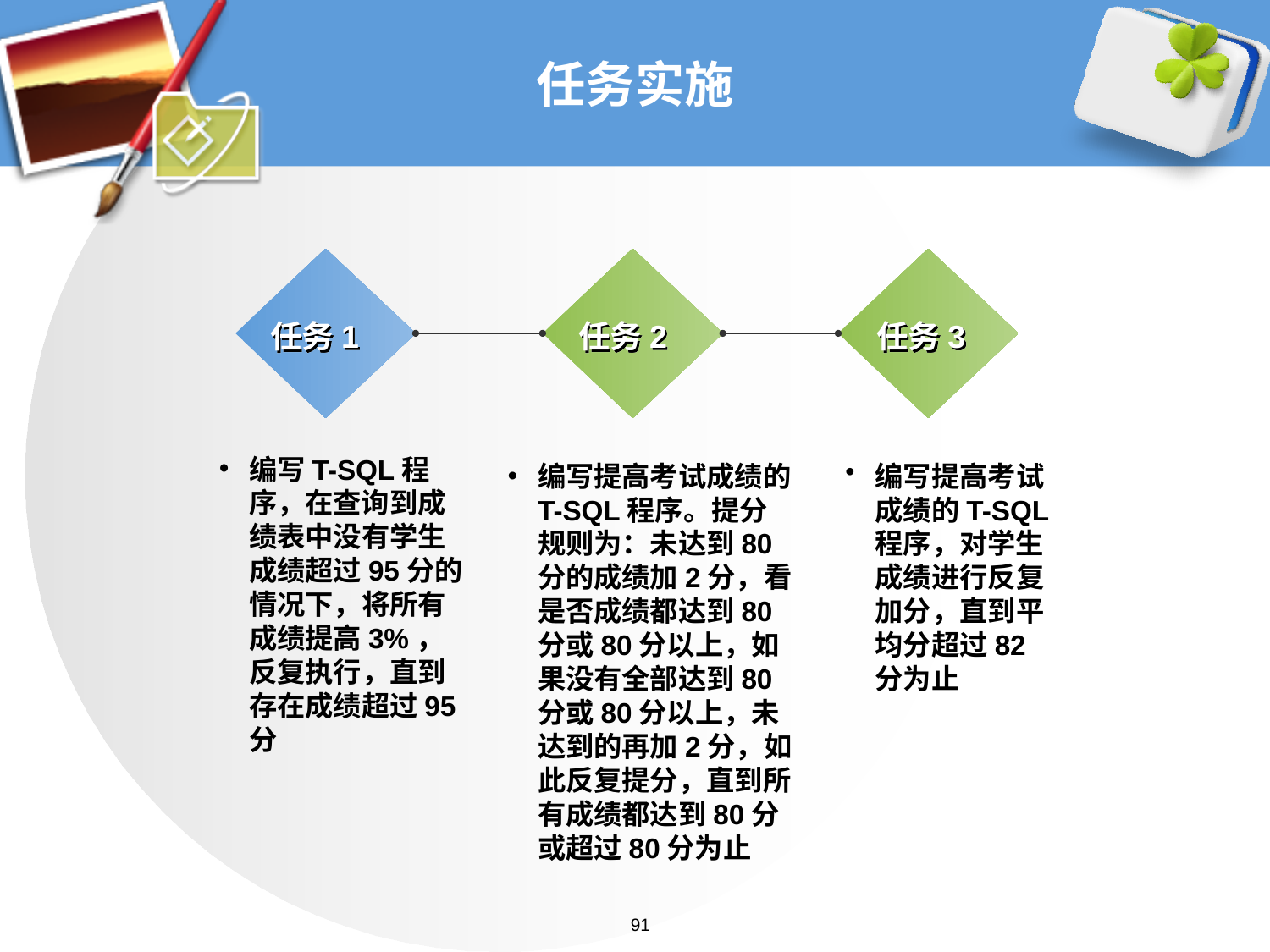

# 任务实施

任务1
任务2
任务3
编写T-SQL程序，在查询到成绩表中没有学生成绩超过95分的情况下，将所有成绩提高3%，反复执行，直到存在成绩超过95分
编写提高考试成绩的T-SQL程序。提分规则为：未达到80分的成绩加2分，看是否成绩都达到80分或80分以上，如果没有全部达到80分或80分以上，未达到的再加2分，如此反复提分，直到所有成绩都达到80分或超过80分为止
编写提高考试成绩的T-SQL程序，对学生成绩进行反复加分，直到平均分超过82分为止
91